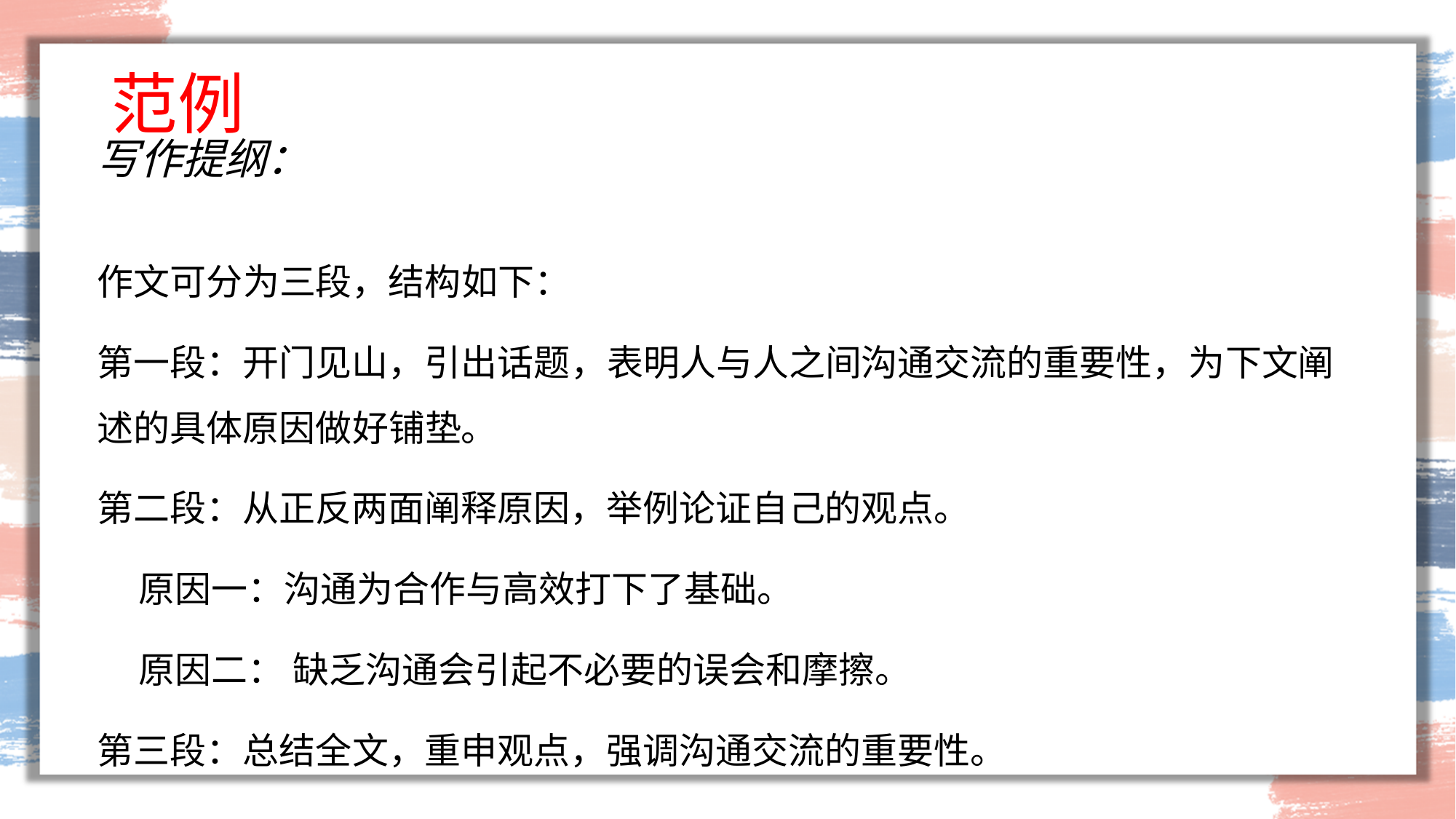

# 范例
写作提纲：

作文可分为三段，结构如下：
第一段：开门见山，引出话题，表明人与人之间沟通交流的重要性，为下文阐述的具体原因做好铺垫。
第二段：从正反两面阐释原因，举例论证自己的观点。
    原因一：沟通为合作与高效打下了基础。
    原因二： 缺乏沟通会引起不必要的误会和摩擦。
第三段：总结全文，重申观点，强调沟通交流的重要性。